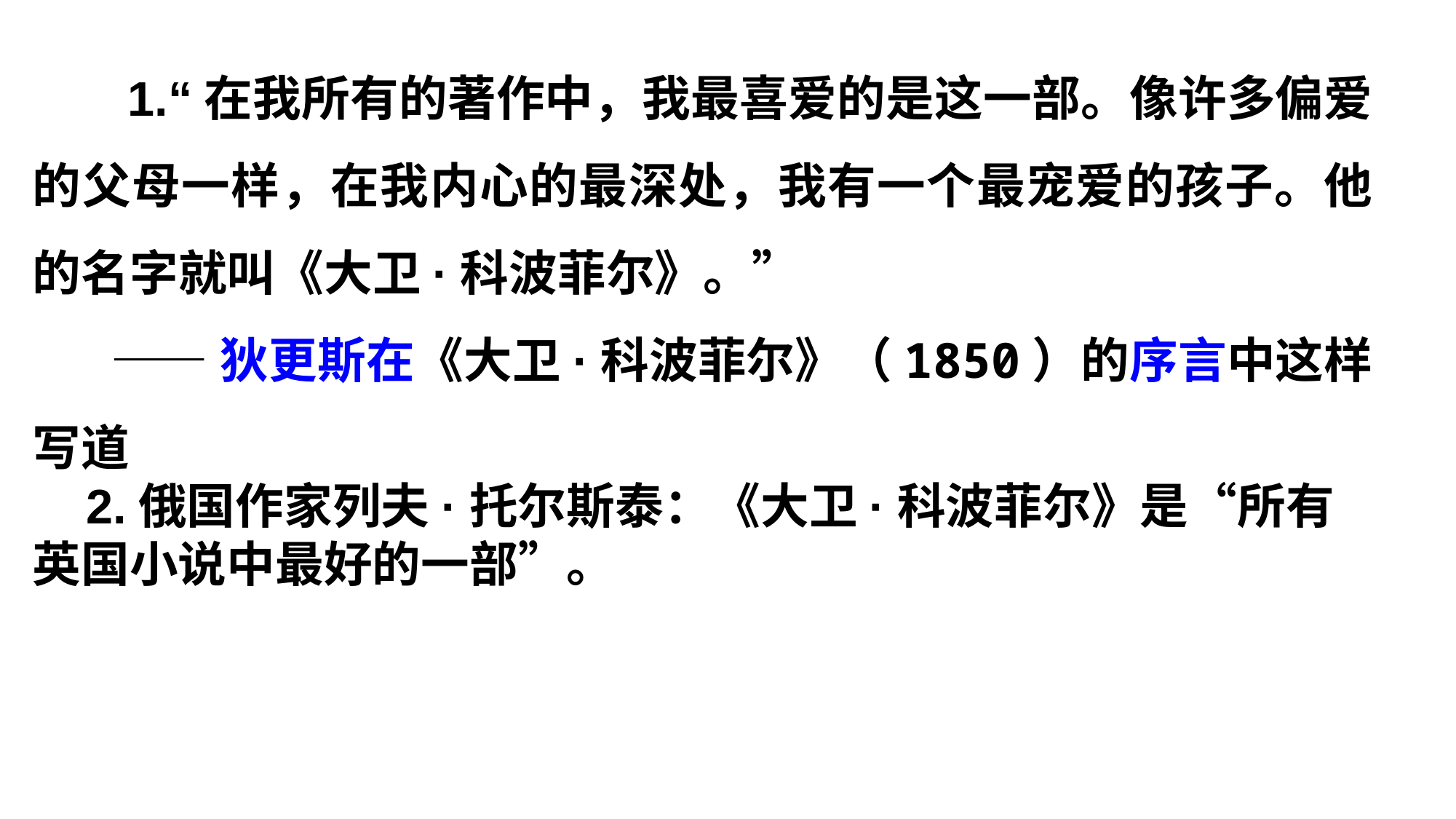

1.“在我所有的著作中，我最喜爱的是这一部。像许多偏爱的父母一样，在我内心的最深处，我有一个最宠爱的孩子。他的名字就叫《大卫·科波菲尔》。”
       ——狄更斯在《大卫·科波菲尔》（1850）的序言中这样写道
    2.俄国作家列夫·托尔斯泰：《大卫·科波菲尔》是“所有英国小说中最好的一部”。